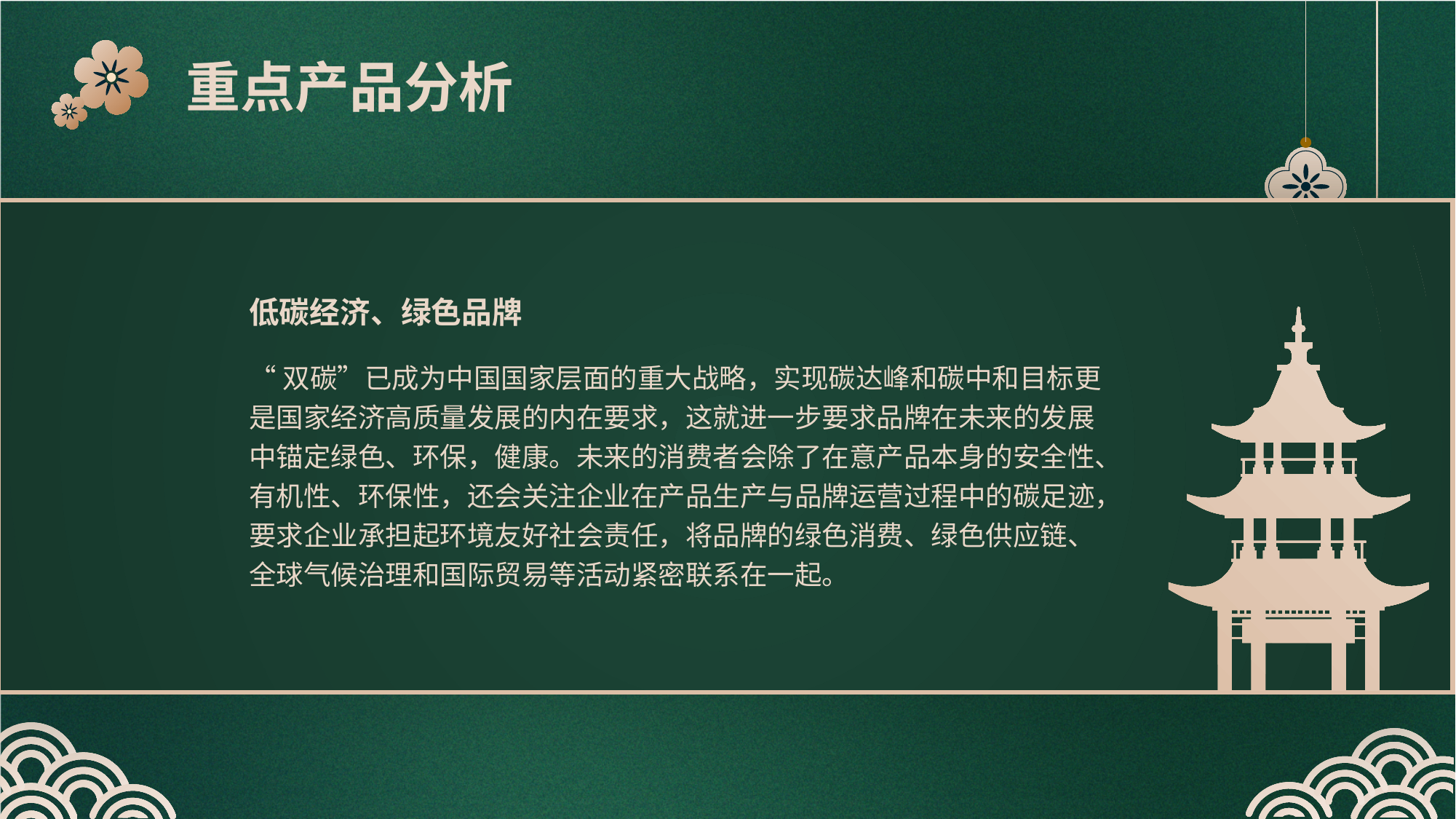

重点产品分析

低碳经济、绿色品牌

“双碳”已成为中国国家层面的重大战略，实现碳达峰和碳中和目标更是国家经济高质量发展的内在要求，这就进一步要求品牌在未来的发展中锚定绿色、环保，健康。未来的消费者会除了在意产品本身的安全性、有机性、环保性，还会关注企业在产品生产与品牌运营过程中的碳足迹，要求企业承担起环境友好社会责任，将品牌的绿色消费、绿色供应链、全球气候治理和国际贸易等活动紧密联系在一起。